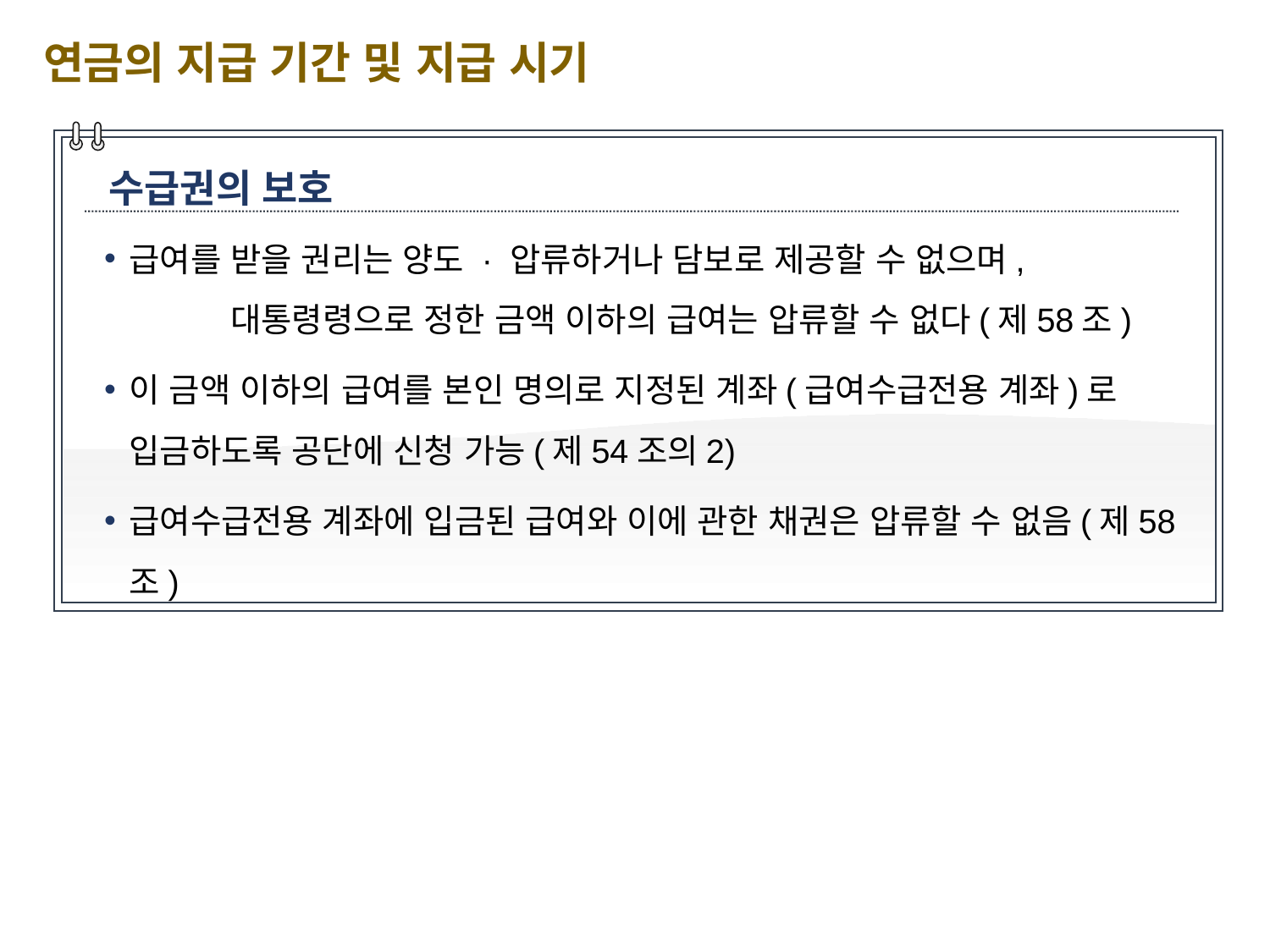

연금의 지급 기간 및 지급 시기

수급권의 보호

급여를 받을 권리는 양도 · 압류하거나 담보로 제공할 수 없으며,                              대통령령으로 정한 금액 이하의 급여는 압류할 수 없다(제58조)
이 금액 이하의 급여를 본인 명의로 지정된 계좌(급여수급전용 계좌)로 입금하도록 공단에 신청 가능(제54조의2)
급여수급전용 계좌에 입금된 급여와 이에 관한 채권은 압류할 수 없음(제58조)